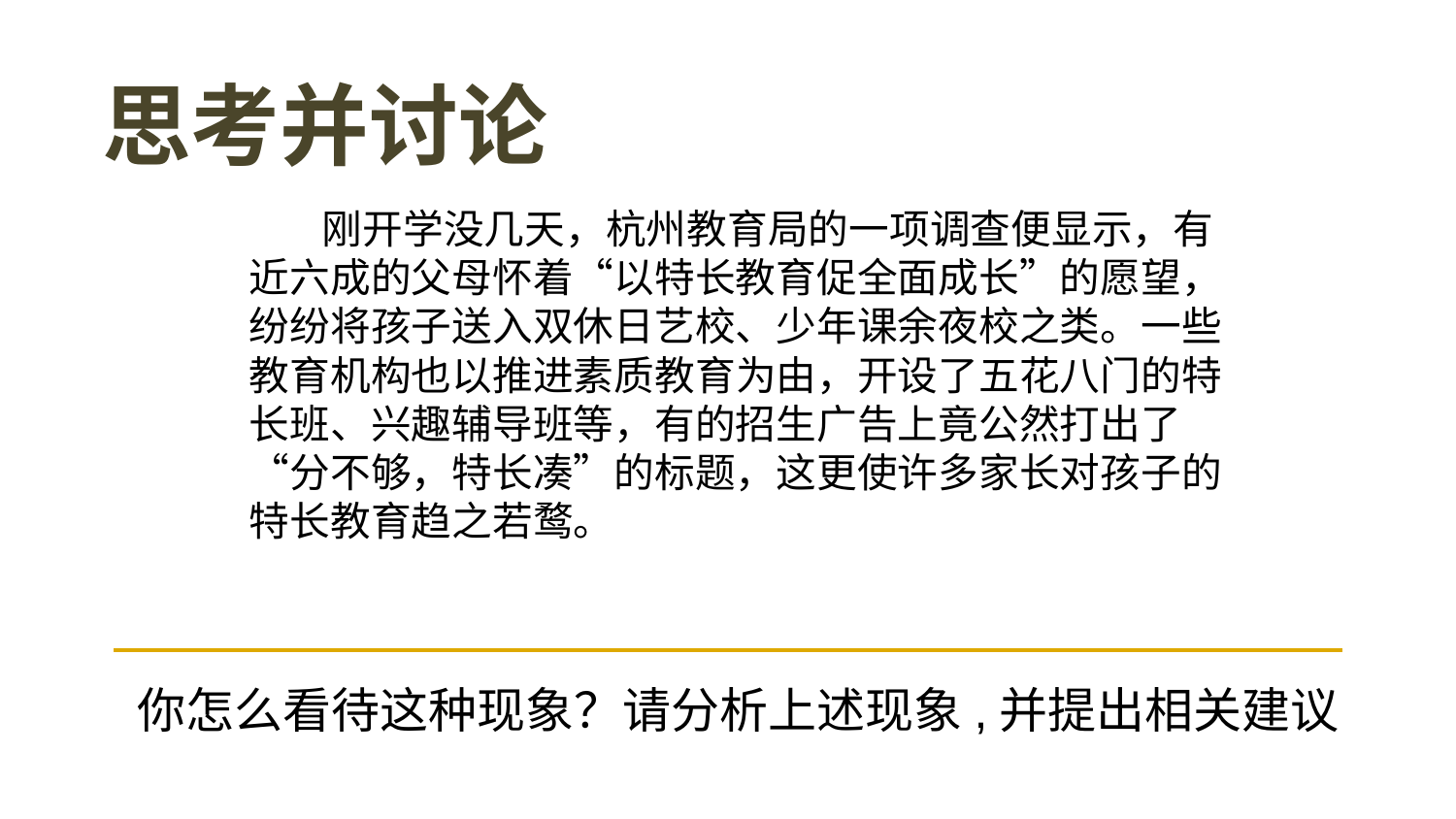

思考并讨论
刚开学没几天，杭州教育局的一项调查便显示，有近六成的父母怀着“以特长教育促全面成长”的愿望，纷纷将孩子送入双休日艺校、少年课余夜校之类。一些教育机构也以推进素质教育为由，开设了五花八门的特长班、兴趣辅导班等，有的招生广告上竟公然打出了“分不够，特长凑”的标题，这更使许多家长对孩子的特长教育趋之若鹜。
你怎么看待这种现象？请分析上述现象,并提出相关建议